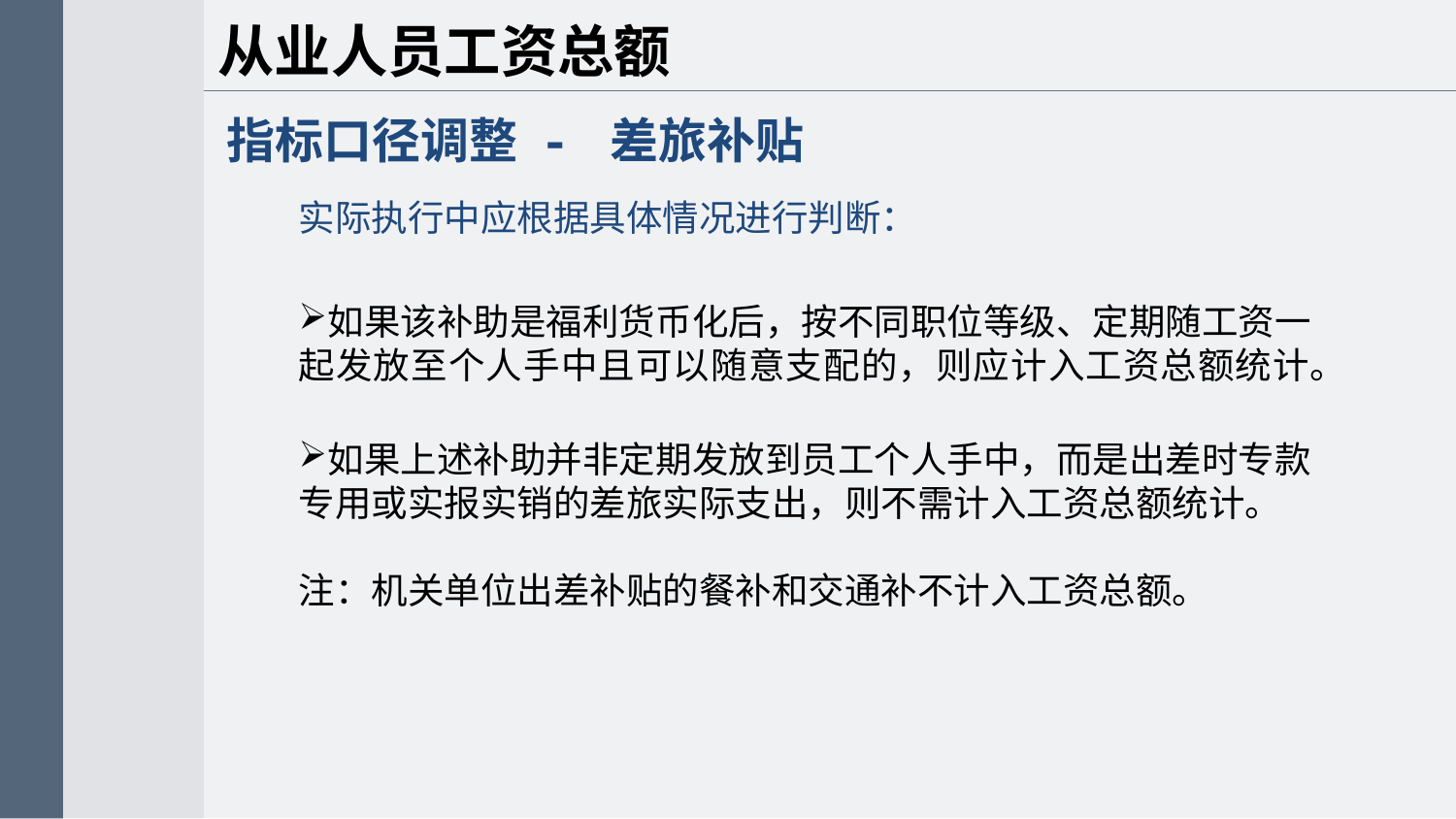

从业人员工资总额
指标口径调整 - 差旅补贴
实际执行中应根据具体情况进行判断：
如果该补助是福利货币化后，按不同职位等级、定期随工资一起发放至个人手中且可以随意支配的，则应计入工资总额统计。
如果上述补助并非定期发放到员工个人手中，而是出差时专款专用或实报实销的差旅实际支出，则不需计入工资总额统计。

注：机关单位出差补贴的餐补和交通补不计入工资总额。